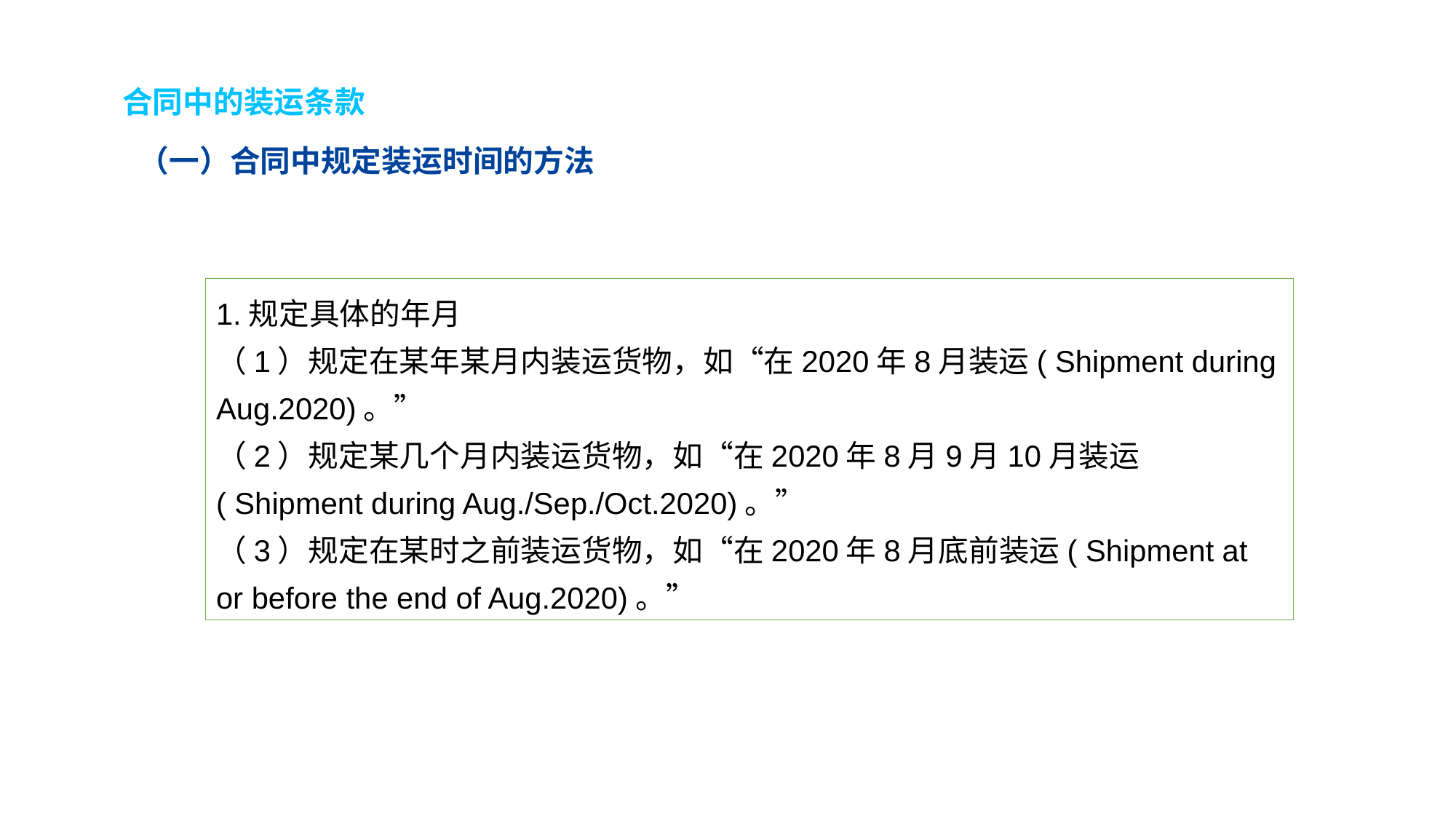

合同中的装运条款
（一）合同中规定装运时间的方法
1.规定具体的年月
（1）规定在某年某月内装运货物，如“在2020年8月装运( Shipment during Aug.2020)。”
（2）规定某几个月内装运货物，如“在2020年8月9月10月装运( Shipment during Aug./Sep./Oct.2020)。”
（3）规定在某时之前装运货物，如“在2020年8月底前装运( Shipment at or before the end of Aug.2020)。”